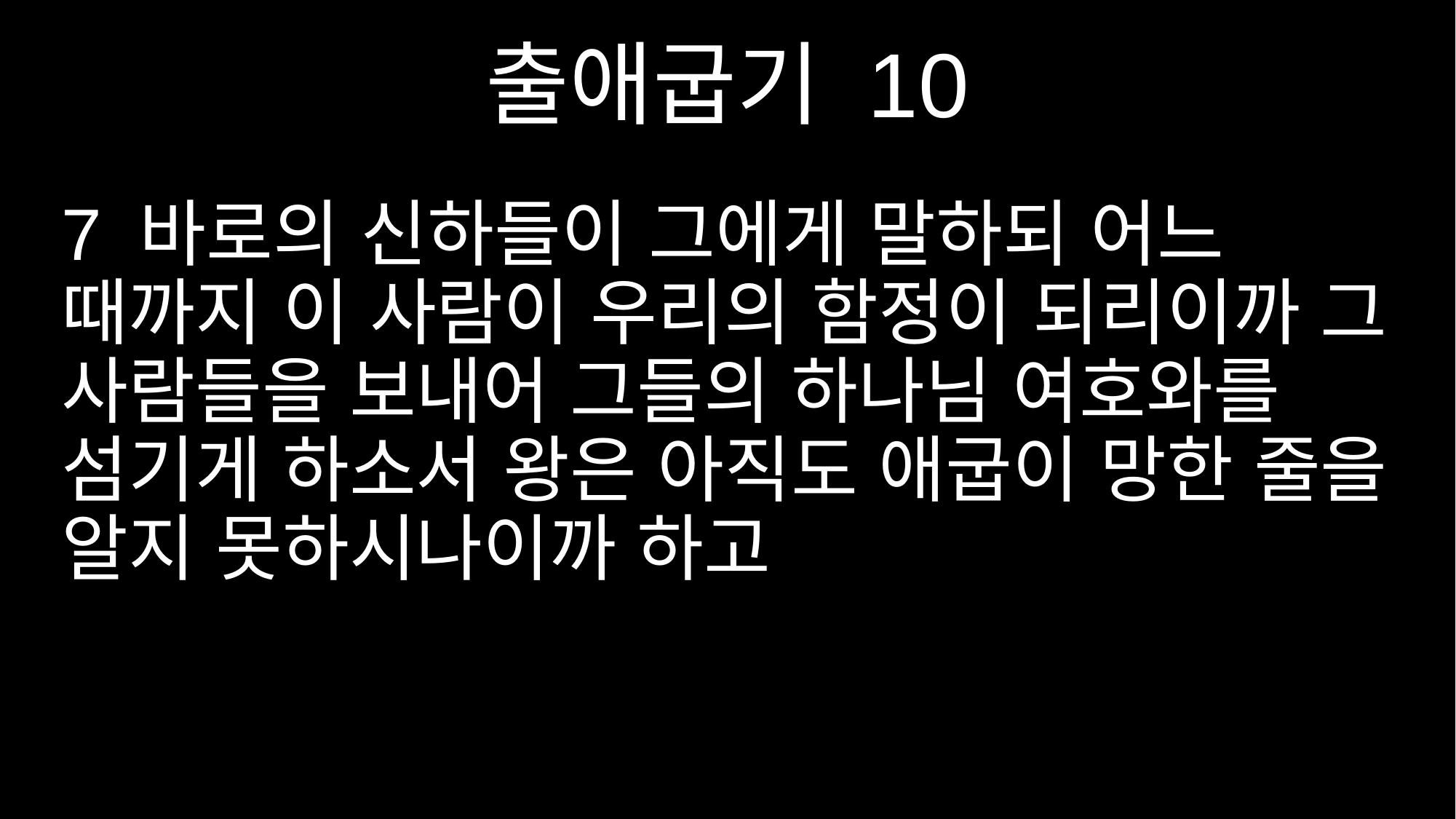

출애굽기 10
7 바로의 신하들이 그에게 말하되 어느 때까지 이 사람이 우리의 함정이 되리이까 그 사람들을 보내어 그들의 하나님 여호와를 섬기게 하소서 왕은 아직도 애굽이 망한 줄을 알지 못하시나이까 하고